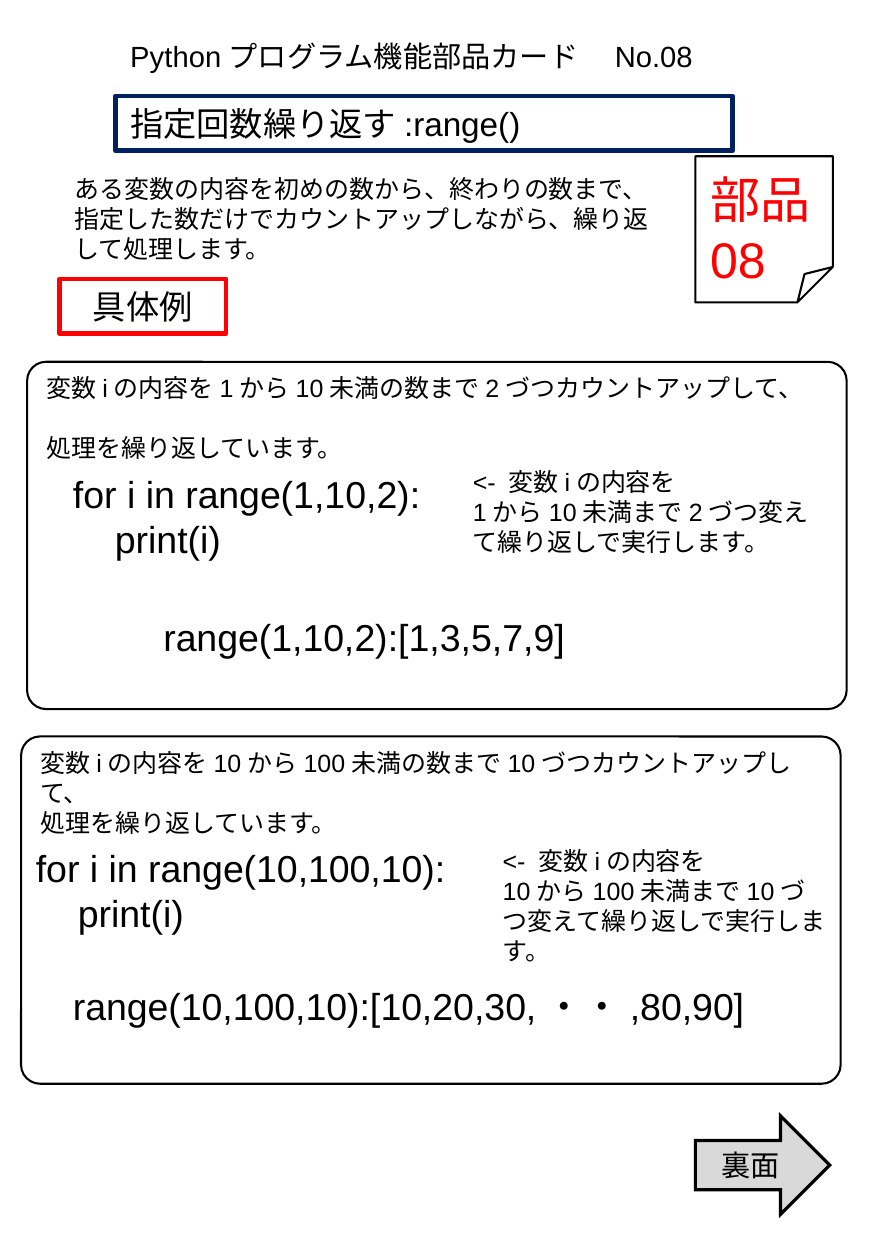

Pythonプログラム機能部品カード　No.08
指定回数繰り返す:range()

部品
08
ある変数の内容を初めの数から、終わりの数まで、指定した数だけでカウントアップしながら、繰り返して処理します。
具体例

変数iの内容を1から10未満の数まで2づつカウントアップして、
処理を繰り返しています。
<- 変数iの内容を
1から10未満まで2づつ変えて繰り返しで実行します。
for i in range(1,10,2):
    print(i)
range(1,10,2):[1,3,5,7,9]

変数iの内容を10から100未満の数まで10づつカウントアップして、
処理を繰り返しています。
for i in range(10,100,10):
    print(i)
<- 変数iの内容を
10から100未満まで10づつ変えて繰り返しで実行します。
range(10,100,10):[10,20,30,・・,80,90]
裏面